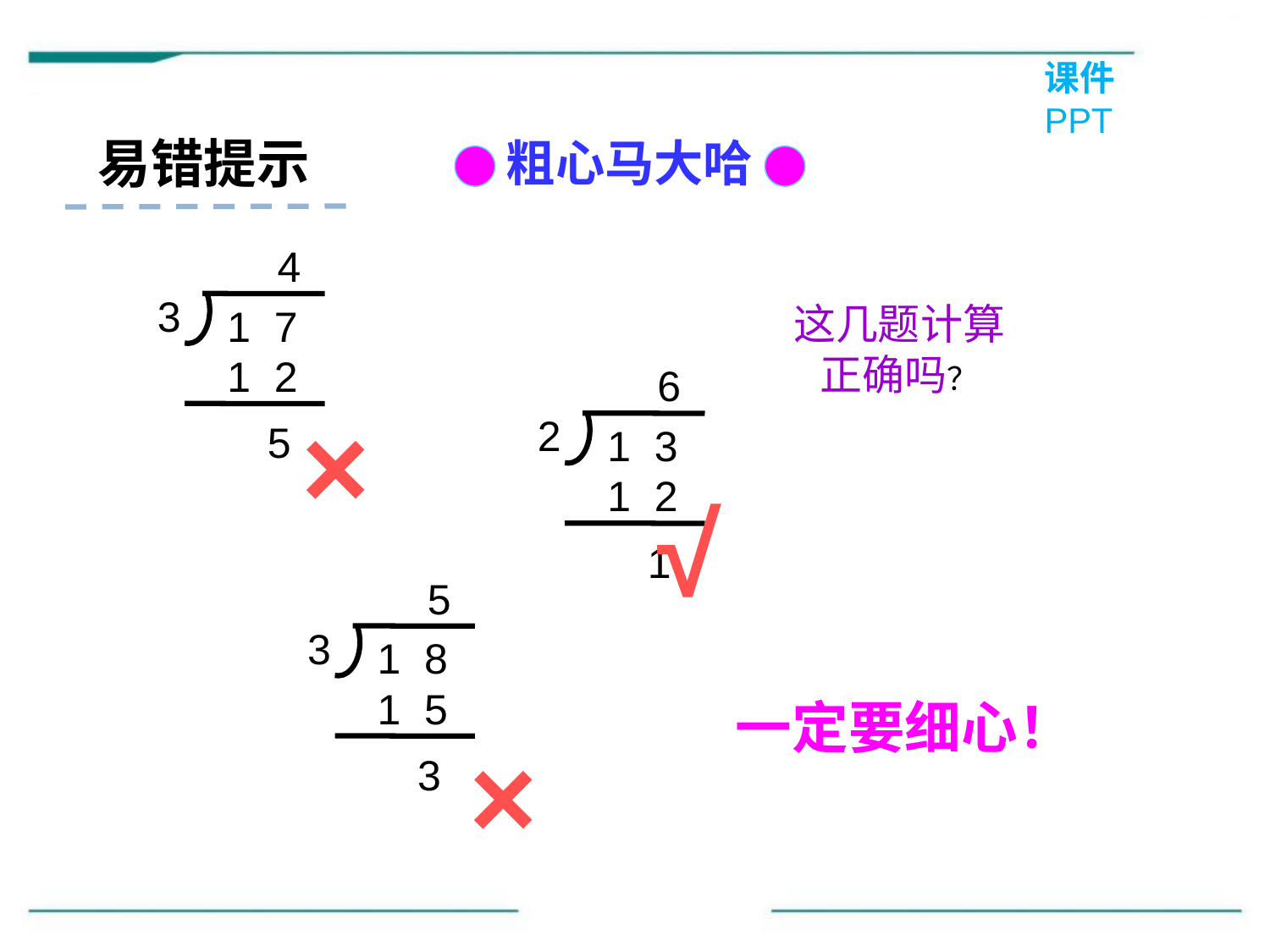

课件PPT
易错提示
　　粗心马大哈

4
3

1  7
1  2

5
这几题计算正确吗？
6
2

1  3
1  2

1
×
√
5
3

1  8
1  5

3
一定要细心！
×